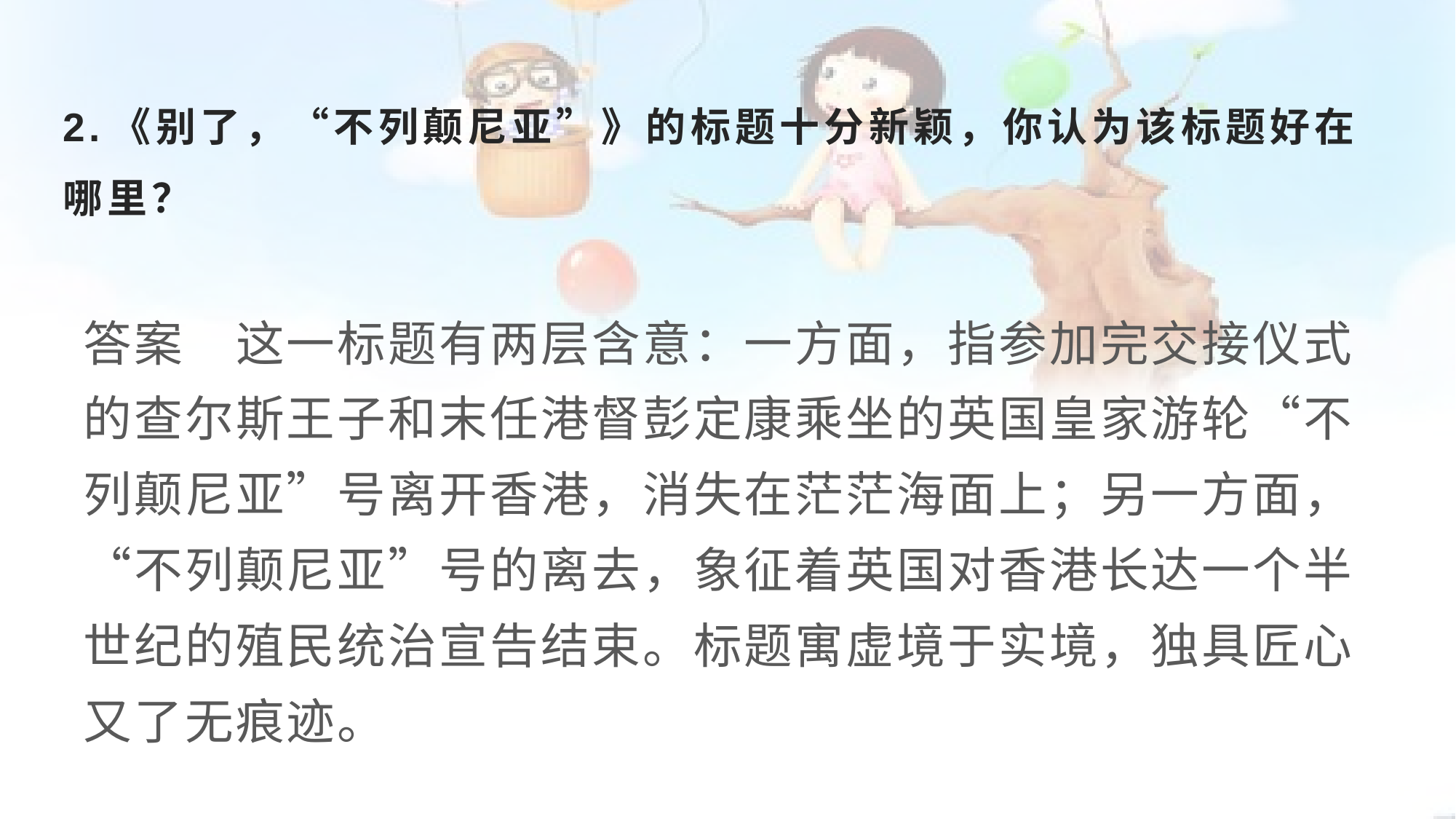

# 2.《别了，“不列颠尼亚”》的标题十分新颖，你认为该标题好在哪里？
答案　这一标题有两层含意：一方面，指参加完交接仪式的查尔斯王子和末任港督彭定康乘坐的英国皇家游轮“不列颠尼亚”号离开香港，消失在茫茫海面上；另一方面，“不列颠尼亚”号的离去，象征着英国对香港长达一个半世纪的殖民统治宣告结束。标题寓虚境于实境，独具匠心又了无痕迹。